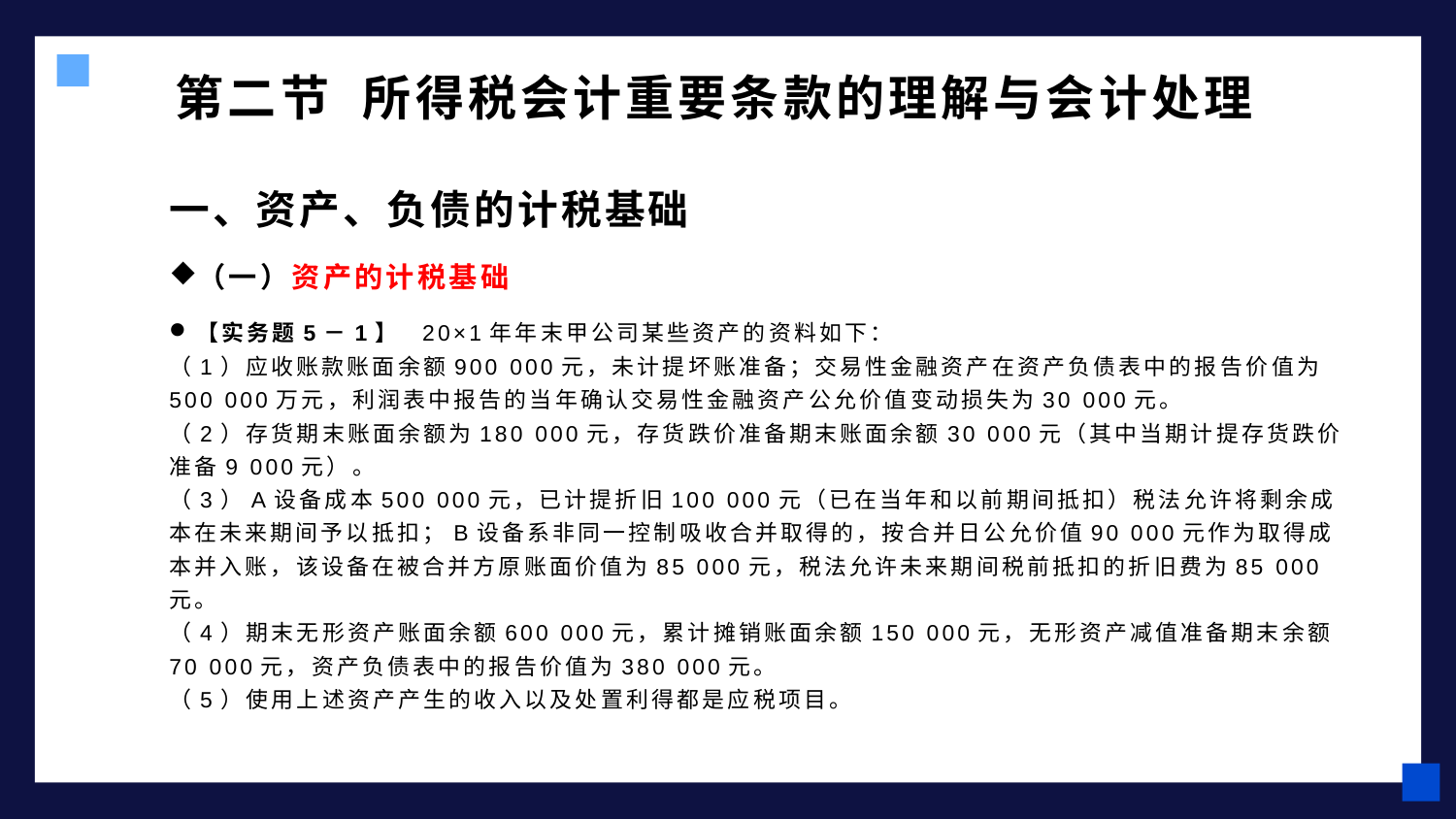

# 第二节  所得税会计重要条款的理解与会计处理
一、资产、负债的计税基础
（一）资产的计税基础
【实务题5－1】  20×1年年末甲公司某些资产的资料如下：
（1）应收账款账面余额900 000元，未计提坏账准备；交易性金融资产在资产负债表中的报告价值为500 000万元，利润表中报告的当年确认交易性金融资产公允价值变动损失为30 000元。
（2）存货期末账面余额为180 000元，存货跌价准备期末账面余额30 000元（其中当期计提存货跌价准备9 000元）。
（3）A设备成本500 000元，已计提折旧100 000元（已在当年和以前期间抵扣）税法允许将剩余成本在未来期间予以抵扣；B设备系非同一控制吸收合并取得的，按合并日公允价值90 000元作为取得成本并入账，该设备在被合并方原账面价值为85 000元，税法允许未来期间税前抵扣的折旧费为85 000元。
（4）期末无形资产账面余额600 000元，累计摊销账面余额150 000元，无形资产减值准备期末余额70 000元，资产负债表中的报告价值为380 000元。
（5）使用上述资产产生的收入以及处置利得都是应税项目。